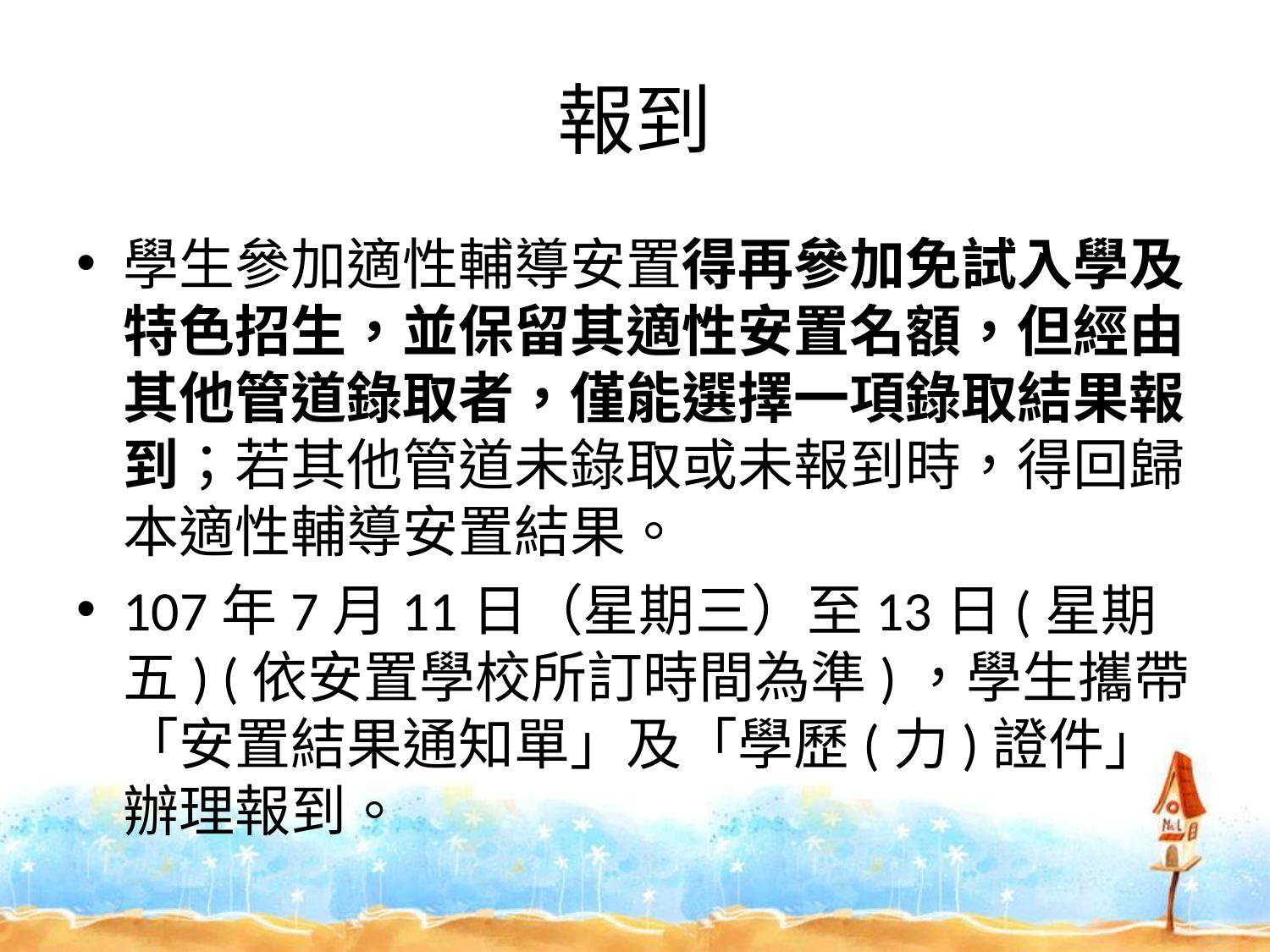

# 報到
學生參加適性輔導安置得再參加免試入學及特色招生，並保留其適性安置名額，但經由其他管道錄取者，僅能選擇一項錄取結果報到；若其他管道未錄取或未報到時，得回歸本適性輔導安置結果。
107年7月11日（星期三）至13日(星期五) (依安置學校所訂時間為準)，學生攜帶「安置結果通知單」及「學歷(力)證件」辦理報到。